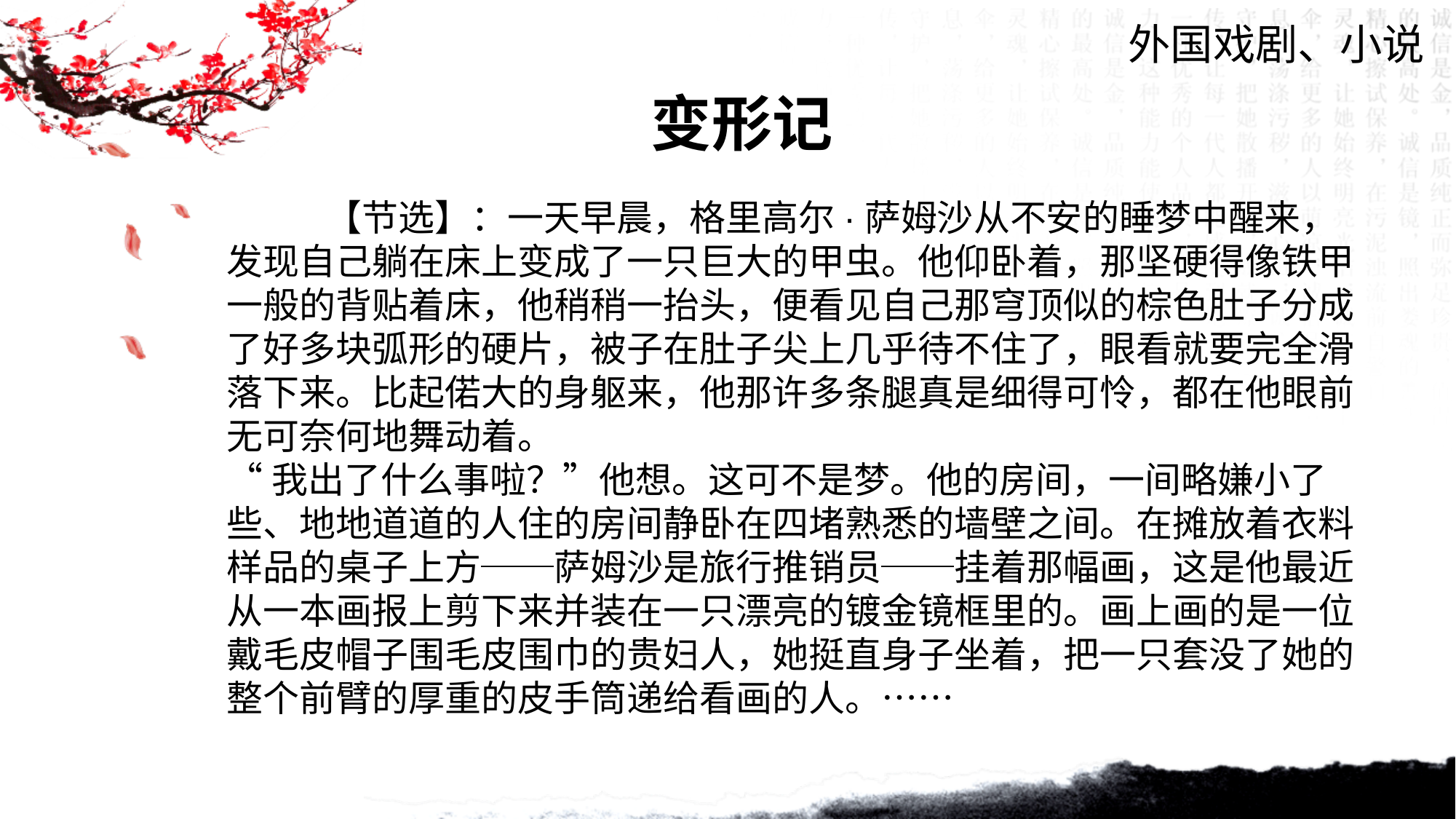

外国戏剧、小说
变形记
           【节选】：一天早晨，格里高尔·萨姆沙从不安的睡梦中醒来，发现自己躺在床上变成了一只巨大的甲虫。他仰卧着，那坚硬得像铁甲一般的背贴着床，他稍稍一抬头，便看见自己那穹顶似的棕色肚子分成了好多块弧形的硬片，被子在肚子尖上几乎待不住了，眼看就要完全滑落下来。比起偌大的身躯来，他那许多条腿真是细得可怜，都在他眼前无可奈何地舞动着。
“我出了什么事啦？”他想。这可不是梦。他的房间，一间略嫌小了些、地地道道的人住的房间静卧在四堵熟悉的墙壁之间。在摊放着衣料样品的桌子上方──萨姆沙是旅行推销员──挂着那幅画，这是他最近从一本画报上剪下来并装在一只漂亮的镀金镜框里的。画上画的是一位戴毛皮帽子围毛皮围巾的贵妇人，她挺直身子坐着，把一只套没了她的整个前臂的厚重的皮手筒递给看画的人。……